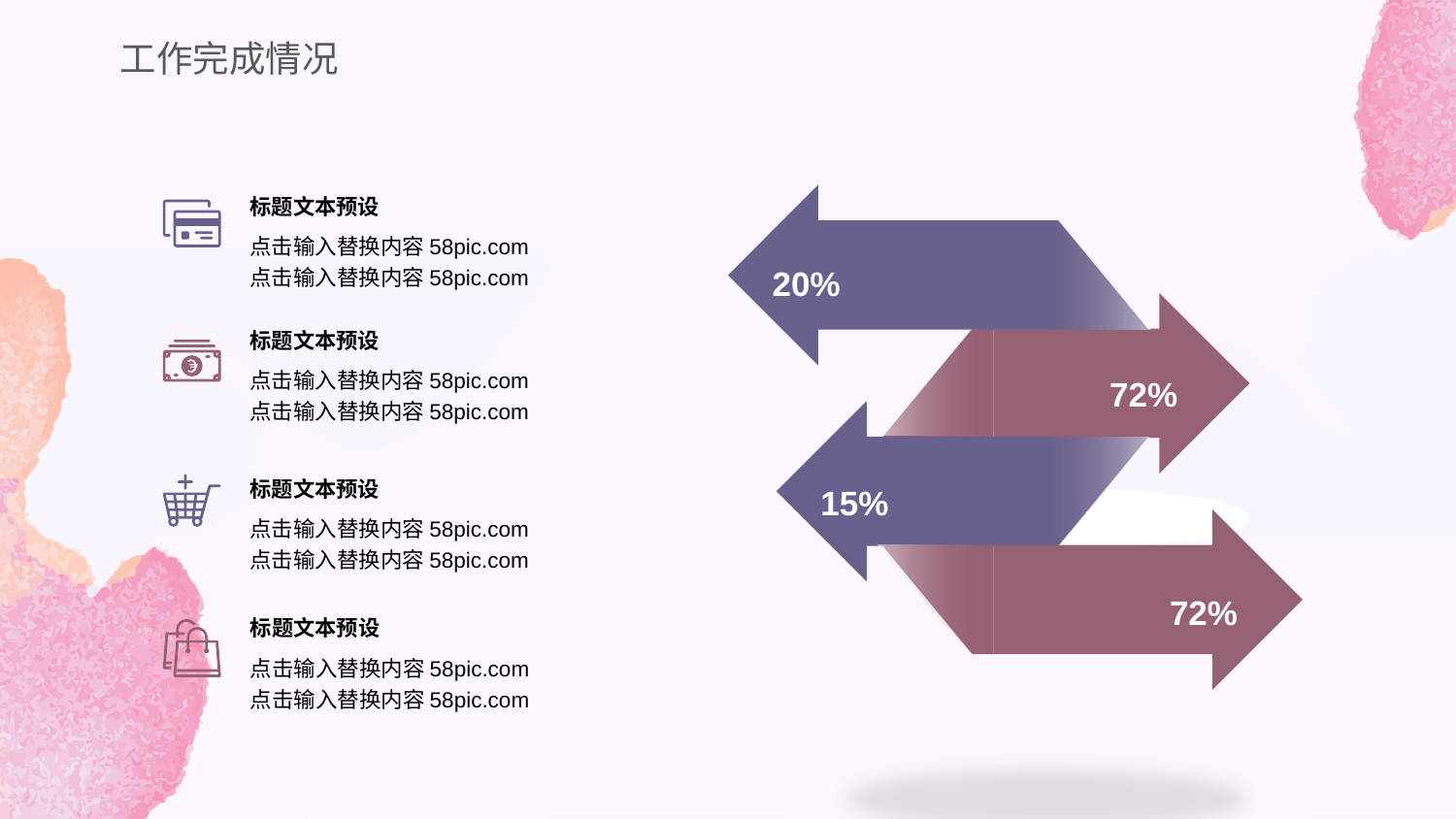

工作完成情况

20%
标题文本预设

点击输入替换内容58pic.com
点击输入替换内容58pic.com

72%
标题文本预设

点击输入替换内容58pic.com
点击输入替换内容58pic.com

15%
标题文本预设

点击输入替换内容58pic.com
点击输入替换内容58pic.com

72%
标题文本预设

点击输入替换内容58pic.com
点击输入替换内容58pic.com